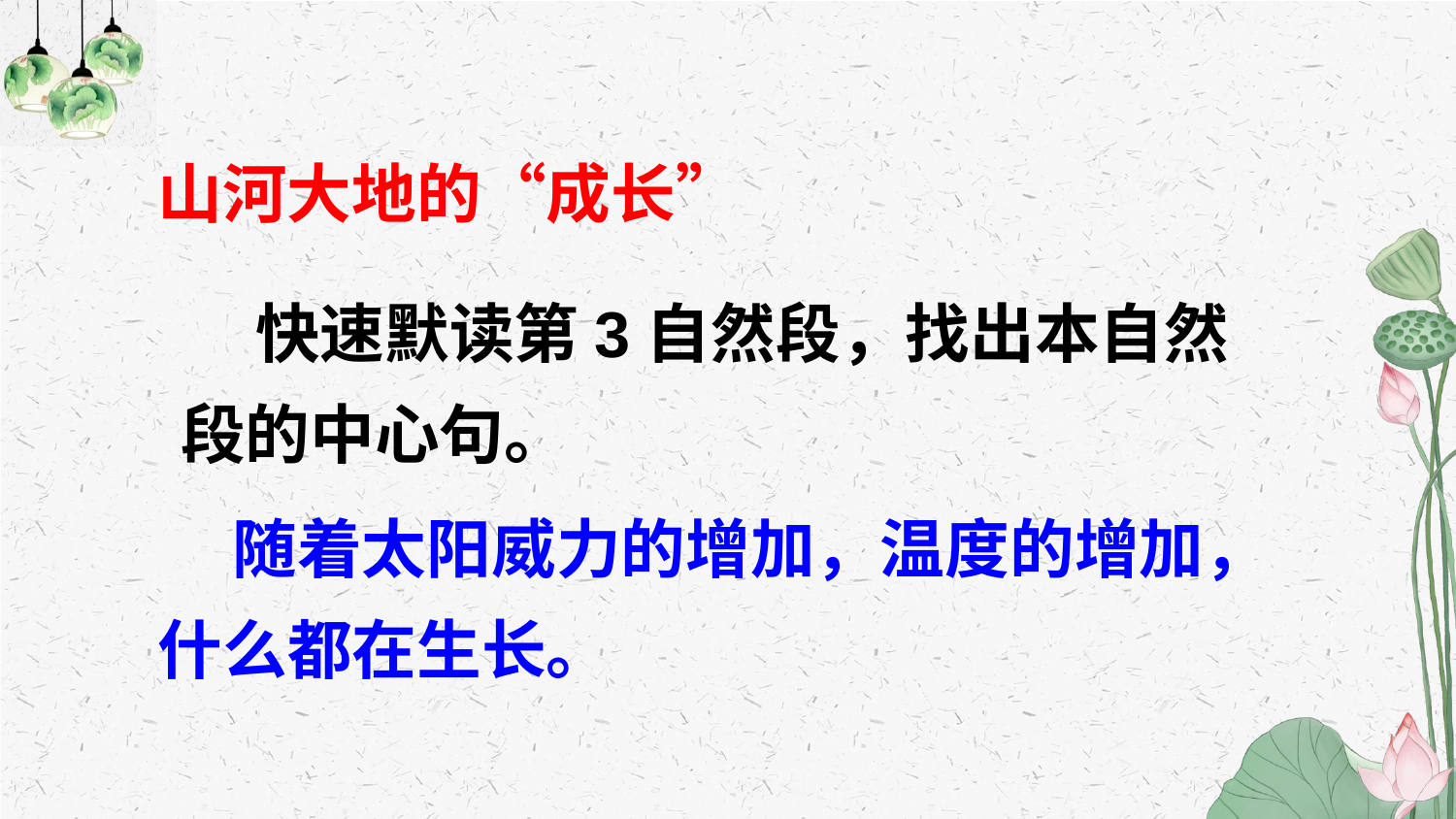

山河大地的“成长”
    快速默读第3自然段，找出本自然段的中心句。
    随着太阳威力的增加，温度的增加，什么都在生长。